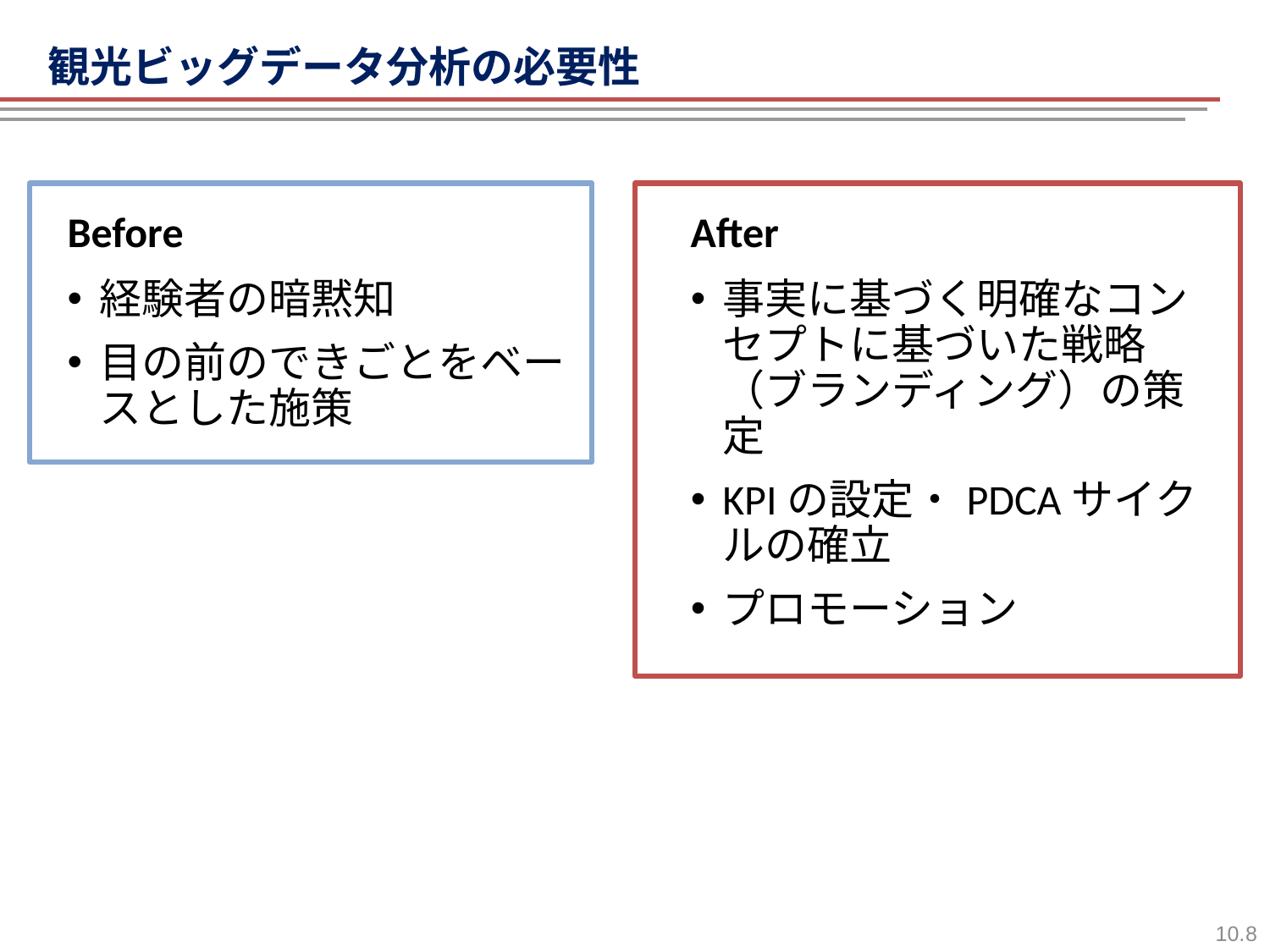

観光ビッグデータ分析の必要性
# 観光ビッグデータ分析の必要性

Before
After

経験者の暗黙知
目の前のできごとをベースとした施策
事実に基づく明確なコンセプトに基づいた戦略（ブランディング）の策定
KPIの設定・PDCAサイクルの確立
プロモーション
8